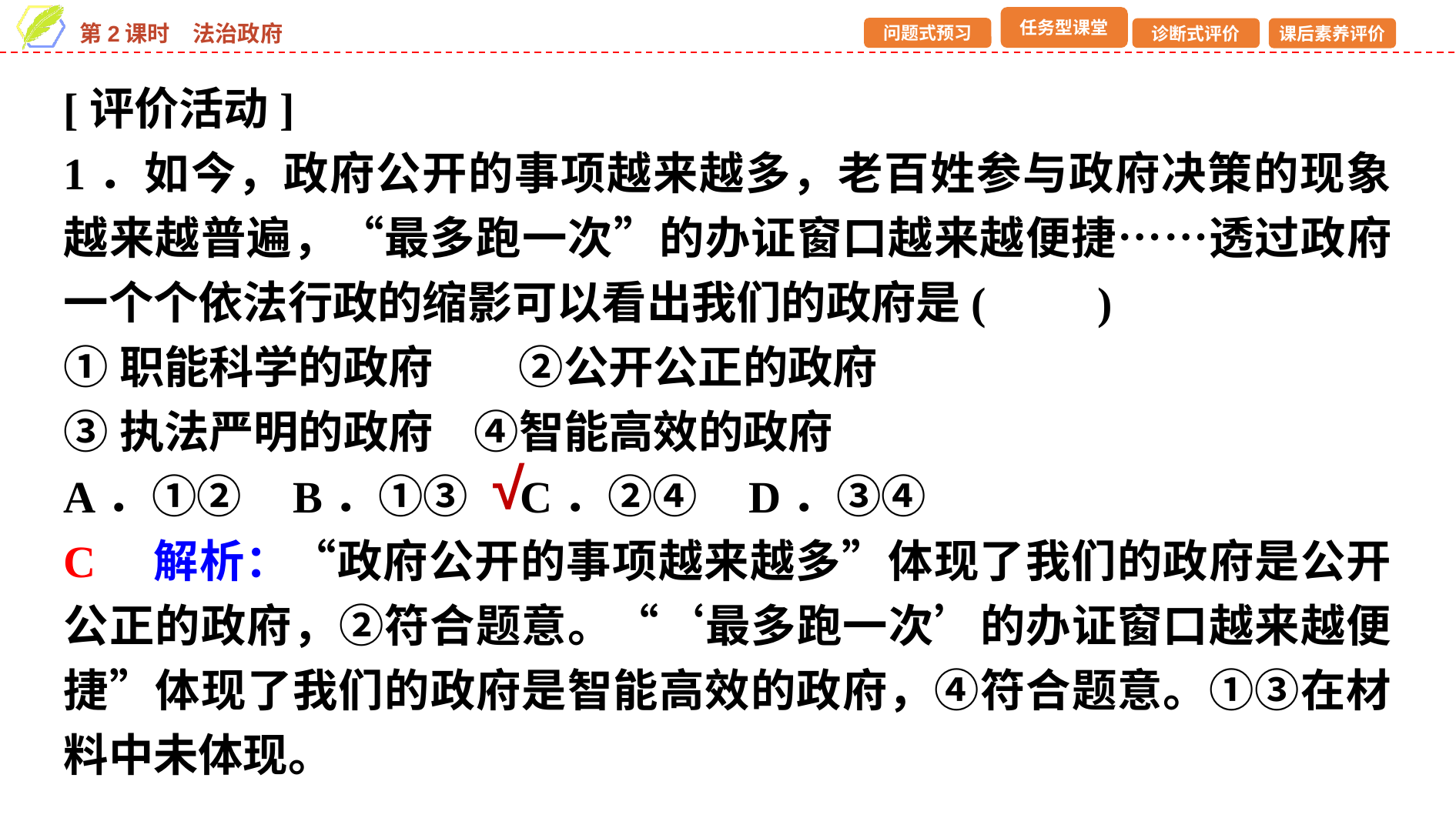

[评价活动]
1．如今，政府公开的事项越来越多，老百姓参与政府决策的现象越来越普遍，“最多跑一次”的办证窗口越来越便捷……透过政府一个个依法行政的缩影可以看出我们的政府是(　　)
①职能科学的政府　    ②公开公正的政府
③执法严明的政府    ④智能高效的政府
A．①②    B．①③    C．②④    D．③④
C　解析：“政府公开的事项越来越多”体现了我们的政府是公开公正的政府，②符合题意。“‘最多跑一次’的办证窗口越来越便捷”体现了我们的政府是智能高效的政府，④符合题意。①③在材料中未体现。
√